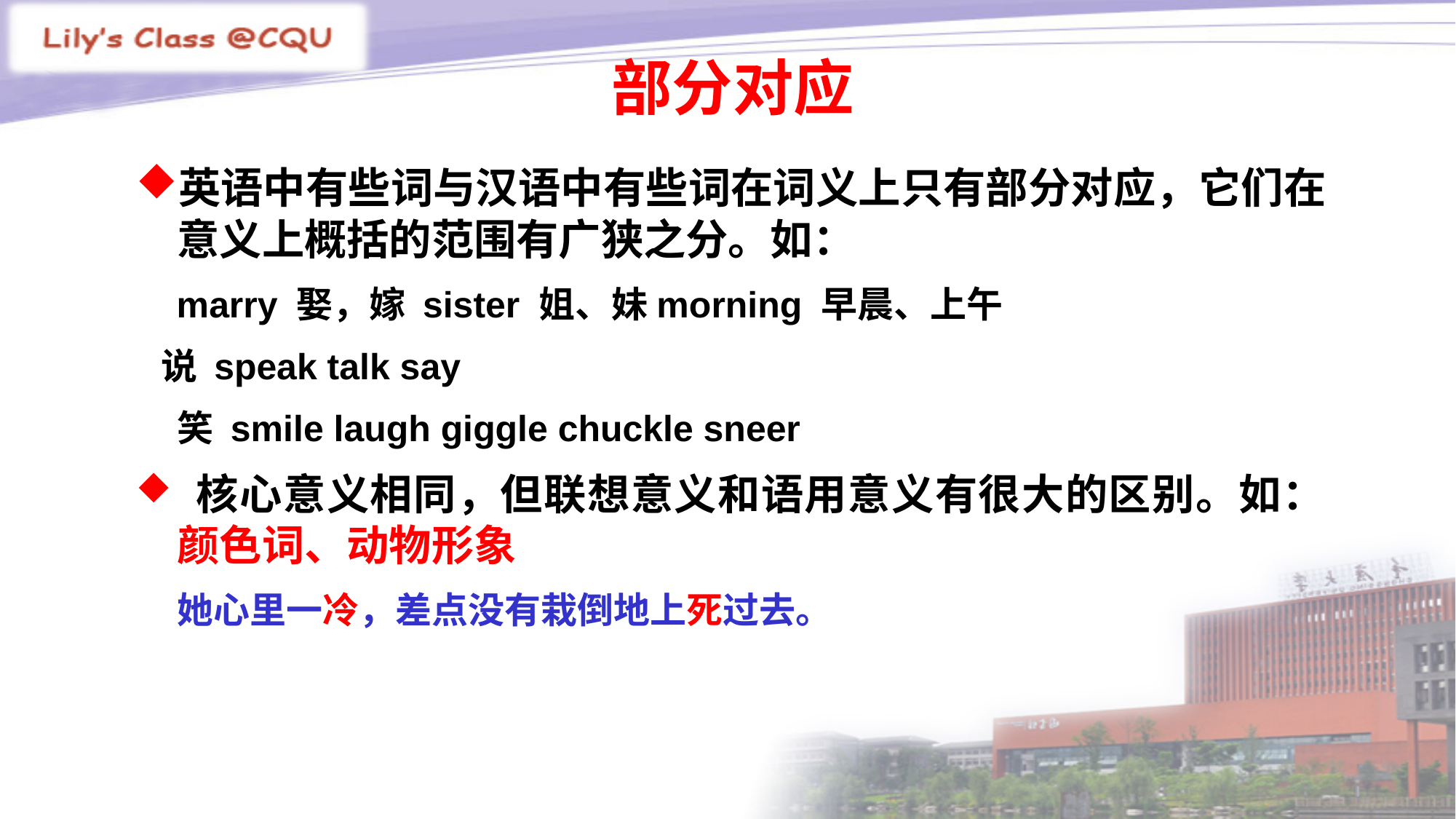

部分对应
英语中有些词与汉语中有些词在词义上只有部分对应，它们在意义上概括的范围有广狭之分。如：
    marry 娶，嫁 sister 姐、妹morning 早晨、上午
  说 speak talk say
    笑 smile laugh giggle chuckle sneer
 核心意义相同，但联想意义和语用意义有很大的区别。如：颜色词、动物形象
    她心里一冷，差点没有栽倒地上死过去。